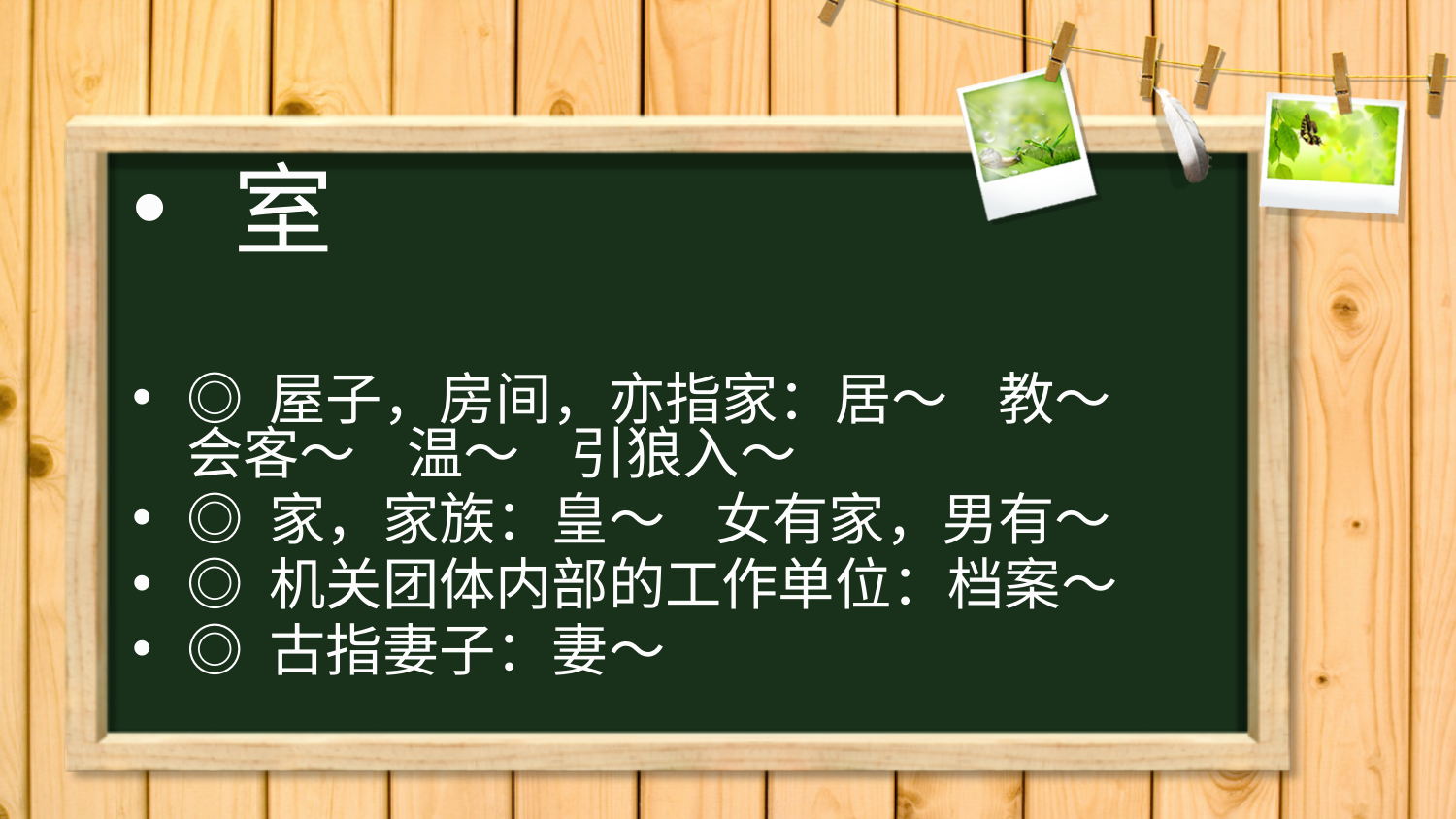

室

◎ 屋子，房间，亦指家：居～    教～    会客～    温～    引狼入～
◎ 家，家族：皇～    女有家，男有～
◎ 机关团体内部的工作单位：档案～
◎ 古指妻子：妻～